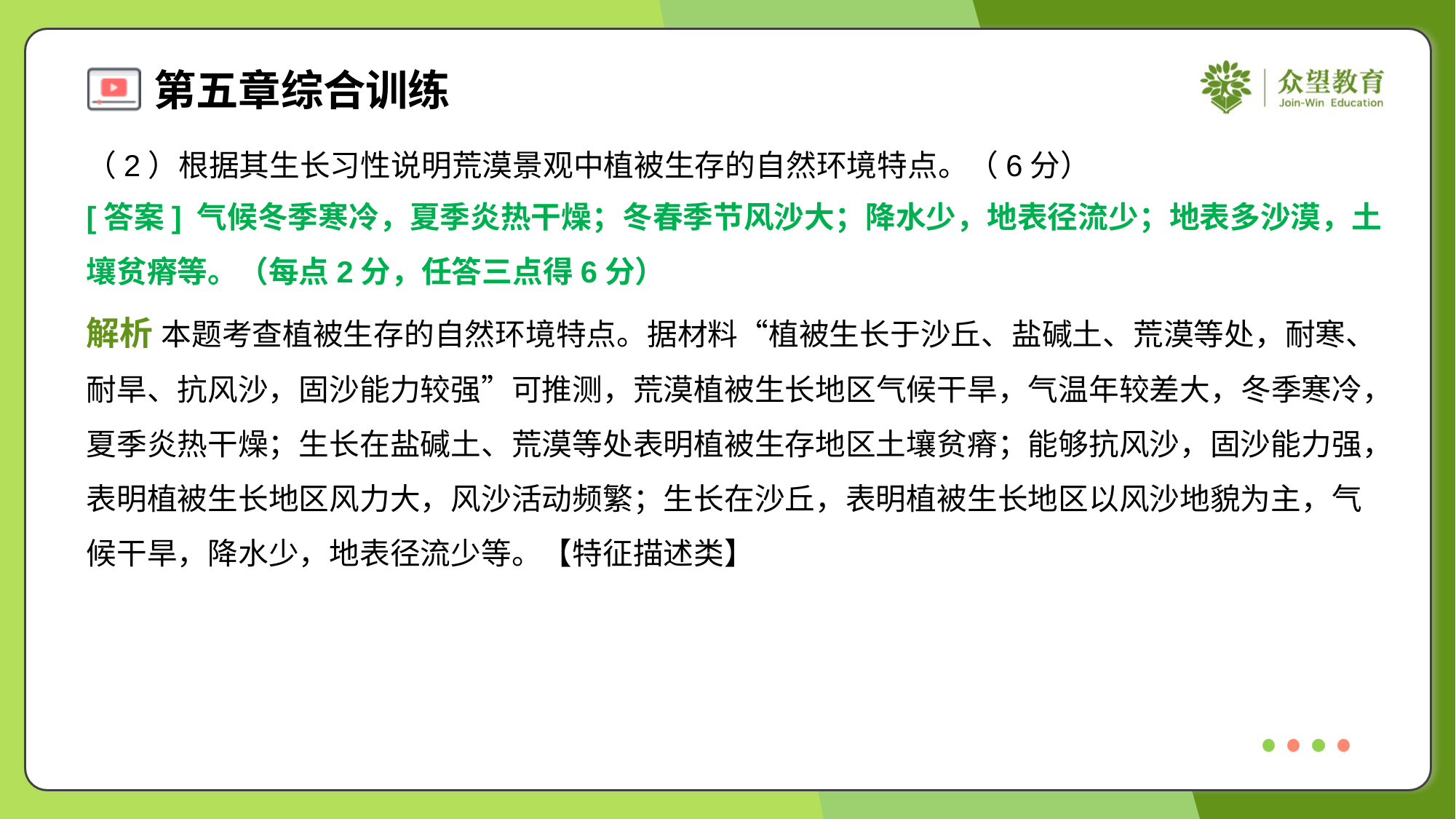

（2）根据其生长习性说明荒漠景观中植被生存的自然环境特点。（6分）
[答案] 气候冬季寒冷，夏季炎热干燥；冬春季节风沙大；降水少，地表径流少；地表多沙漠，土
壤贫瘠等。（每点2分，任答三点得6分）
解析 本题考查植被生存的自然环境特点。据材料“植被生长于沙丘、盐碱土、荒漠等处，耐寒、
耐旱、抗风沙，固沙能力较强”可推测，荒漠植被生长地区气候干旱，气温年较差大，冬季寒冷，
夏季炎热干燥；生长在盐碱土、荒漠等处表明植被生存地区土壤贫瘠；能够抗风沙，固沙能力强，
表明植被生长地区风力大，风沙活动频繁；生长在沙丘，表明植被生长地区以风沙地貌为主，气
候干旱，降水少，地表径流少等。【特征描述类】